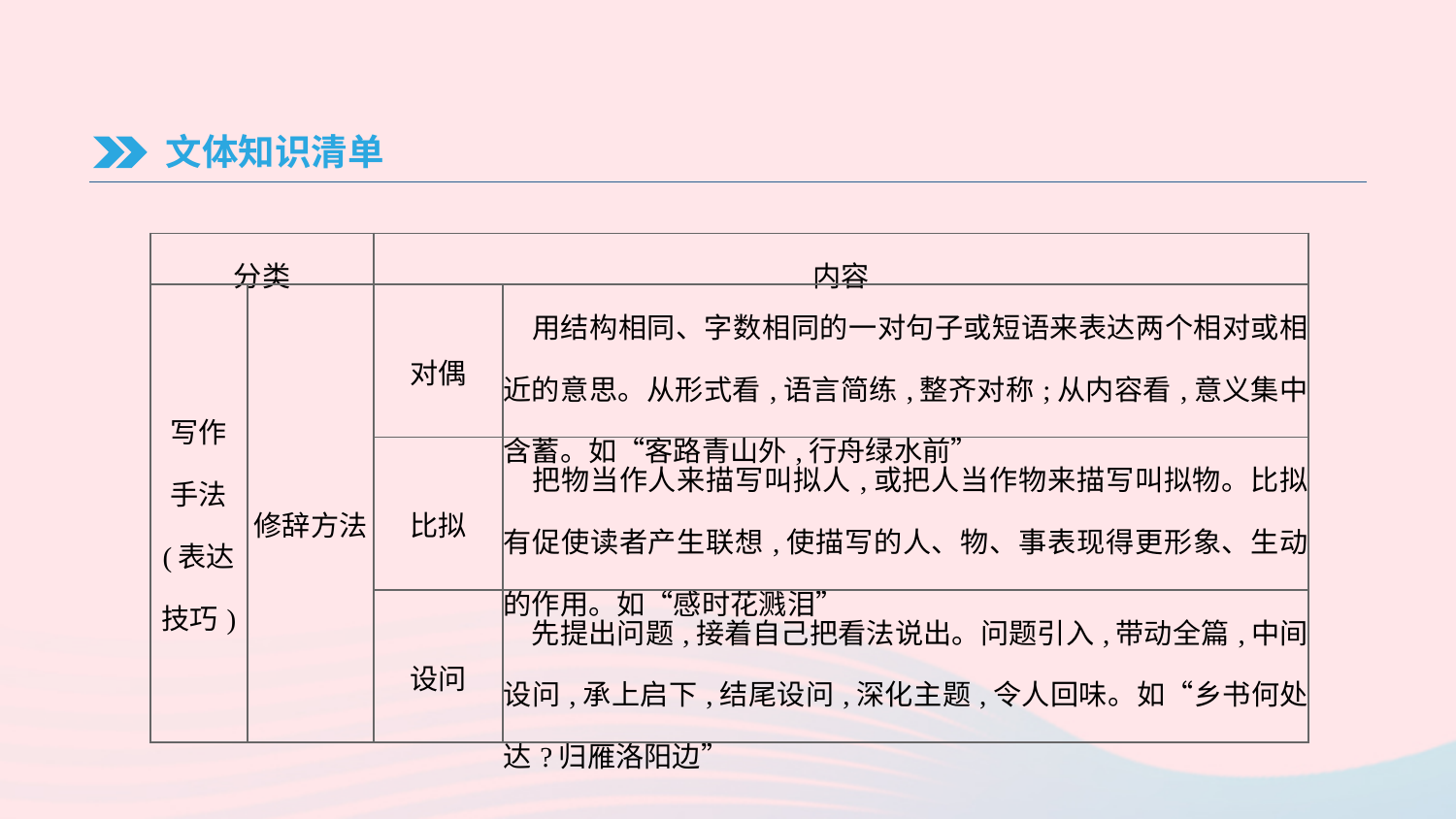

文体知识清单

| 分类 |  | 内容 |  |
| --- | --- | --- | --- |
| 写作 手法 (表达 技巧) | 修辞方法 | 对偶 | 用结构相同、字数相同的一对句子或短语来表达两个相对或相近的意思。从形式看,语言简练,整齐对称;从内容看,意义集中含蓄。如“客路青山外,行舟绿水前” |
|  |  | 比拟 | 把物当作人来描写叫拟人,或把人当作物来描写叫拟物。比拟有促使读者产生联想,使描写的人、物、事表现得更形象、生动的作用。如“感时花溅泪” |
|  |  | 设问 | 先提出问题,接着自己把看法说出。问题引入,带动全篇,中间设问,承上启下,结尾设问,深化主题,令人回味。如“乡书何处达?归雁洛阳边” |